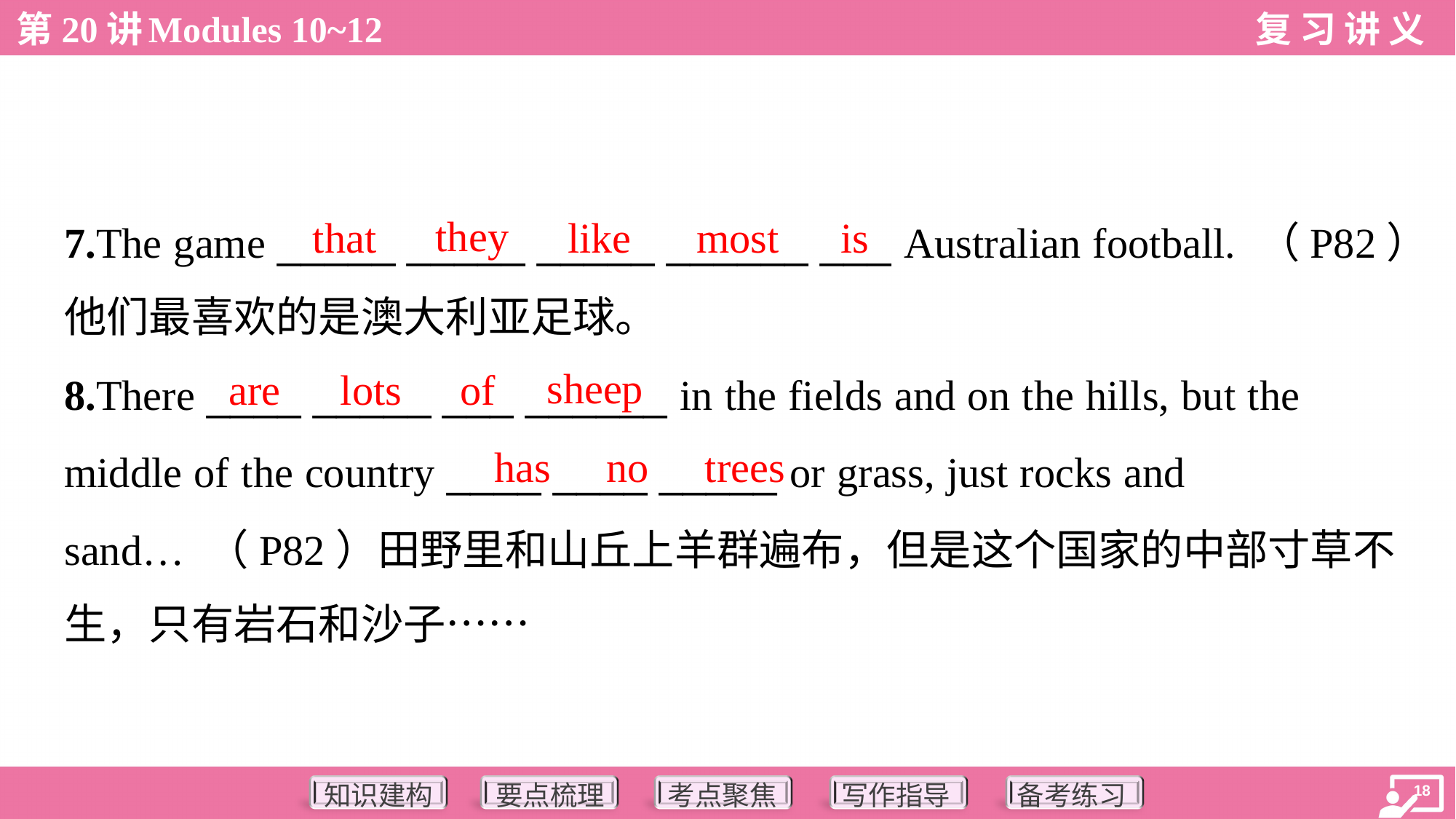

they
that
like
most
is
7.The game _____ _____ _____ ______ ___ Australian football. （P82）
他们最喜欢的是澳大利亚足球。
sheep
are
lots
of
8.There ____ _____ ___ ______ in the fields and on the hills, but the
middle of the country ____ ____ _____ or grass, just rocks and
sand… （P82）田野里和山丘上羊群遍布，但是这个国家的中部寸草不
生，只有岩石和沙子……
has
no
trees